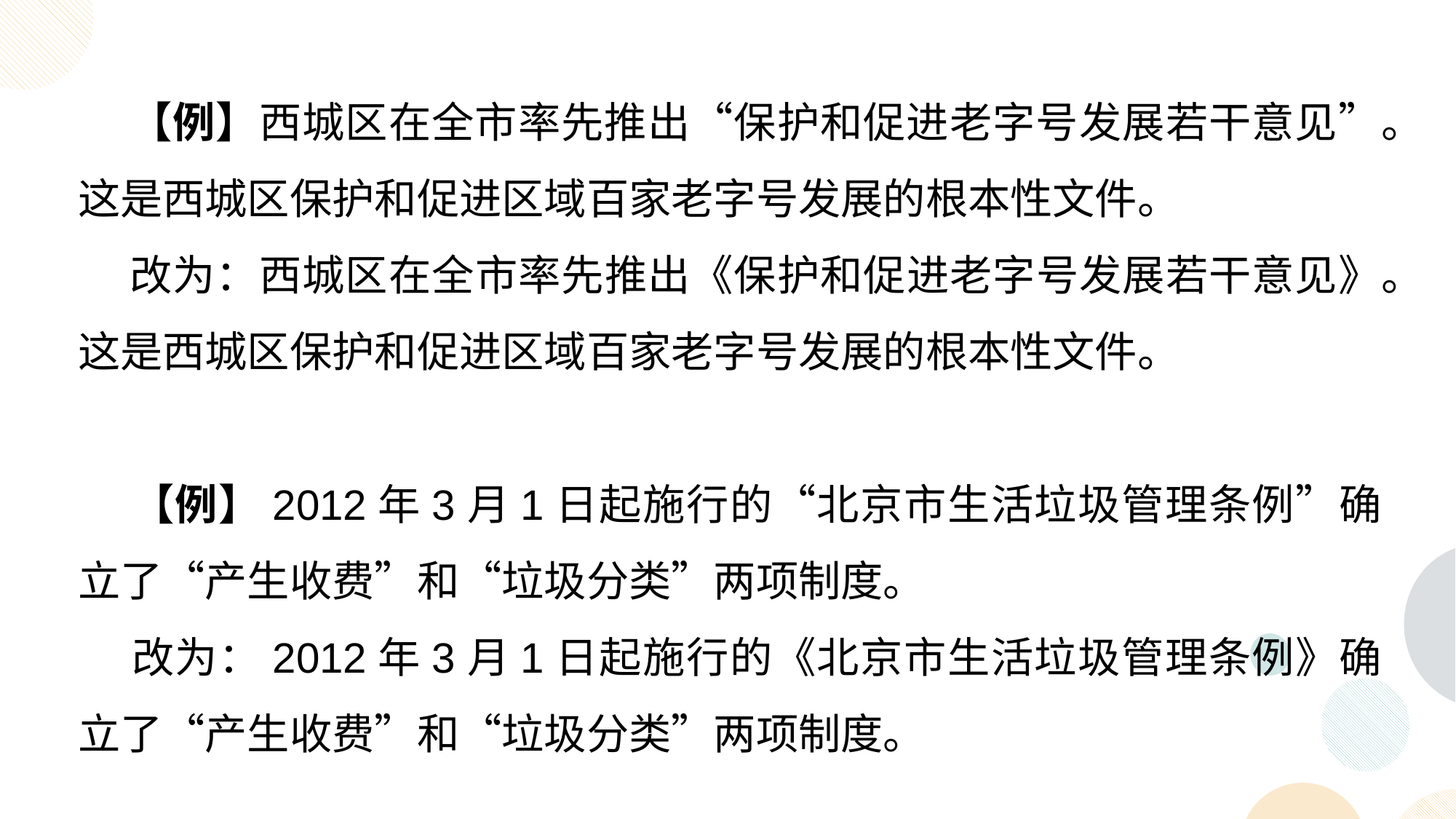

【例】西城区在全市率先推出“保护和促进老字号发展若干意见”。这是西城区保护和促进区域百家老字号发展的根本性文件。
    改为：西城区在全市率先推出《保护和促进老字号发展若干意见》。这是西城区保护和促进区域百家老字号发展的根本性文件。

    【例】2012年3月1日起施行的“北京市生活垃圾管理条例”确立了“产生收费”和“垃圾分类”两项制度。
    改为：2012年3月1日起施行的《北京市生活垃圾管理条例》确立了“产生收费”和“垃圾分类”两项制度。